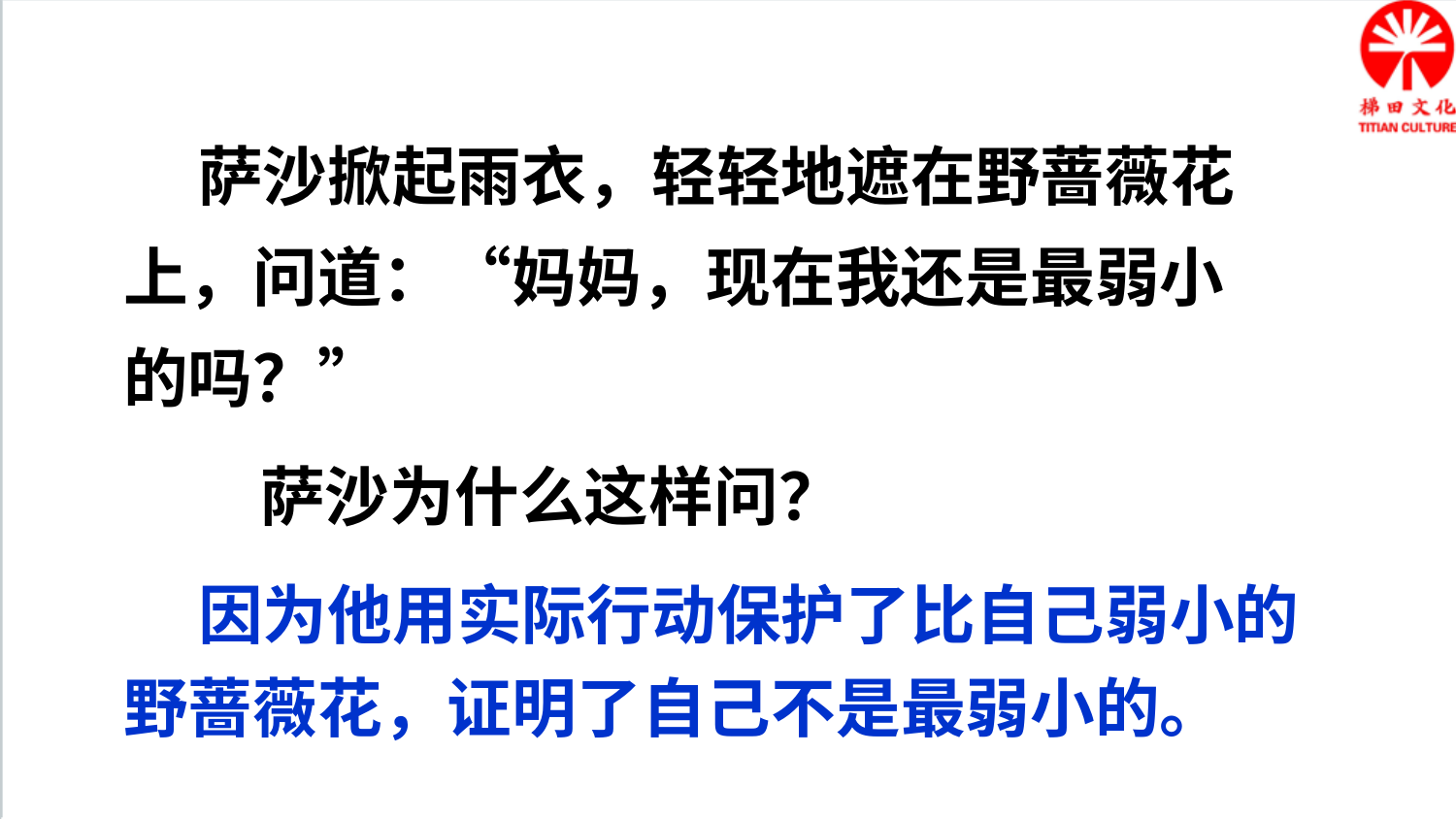

萨沙掀起雨衣，轻轻地遮在野蔷薇花上，问道：“妈妈，现在我还是最弱小的吗？”
萨沙为什么这样问？
    因为他用实际行动保护了比自己弱小的野蔷薇花，证明了自己不是最弱小的。